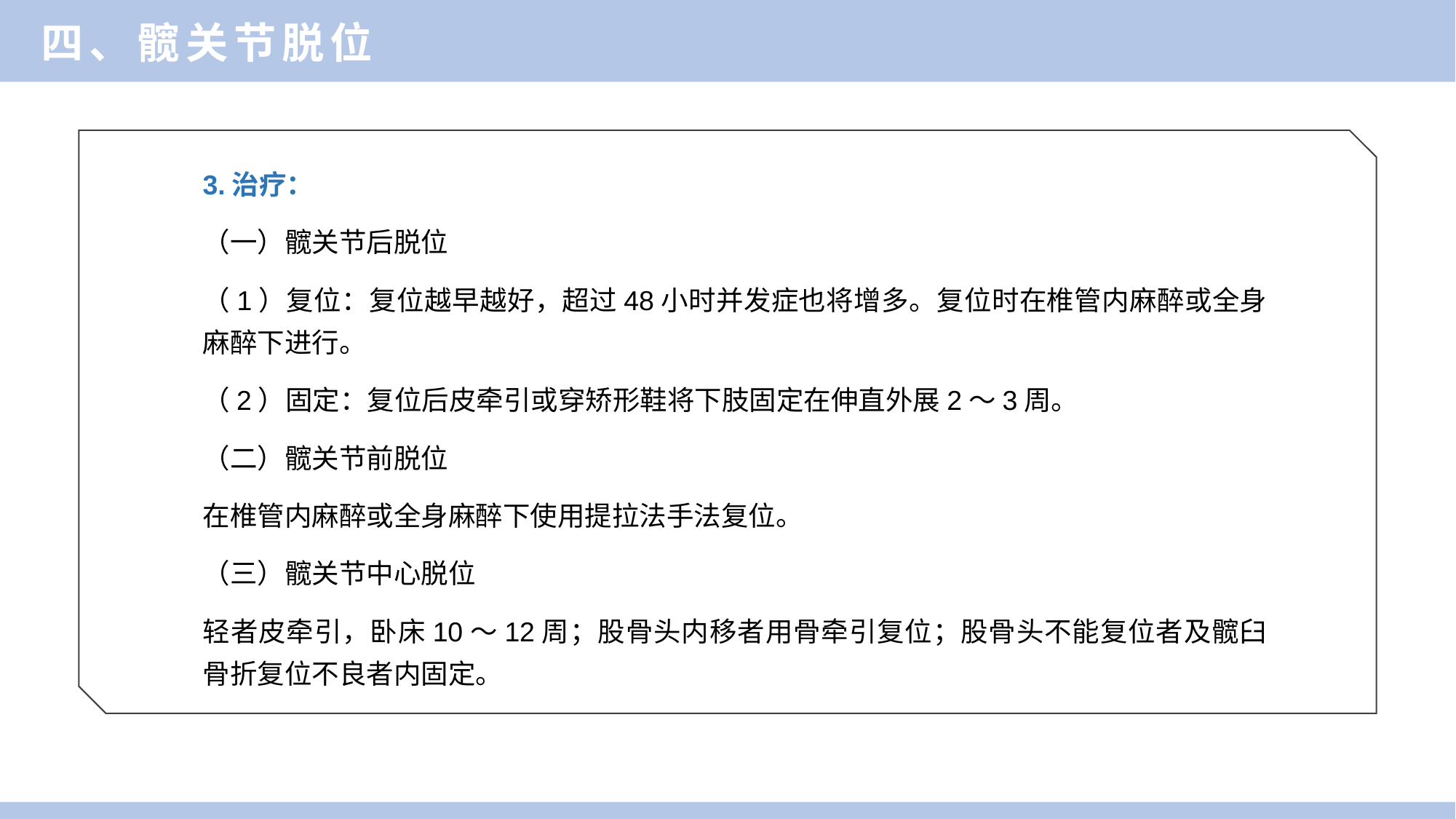

四、髋关节脱位

3.治疗：
（一）髋关节后脱位
（1）复位：复位越早越好，超过48小时并发症也将增多。复位时在椎管内麻醉或全身麻醉下进行。
（2）固定：复位后皮牵引或穿矫形鞋将下肢固定在伸直外展2～3周。
（二）髋关节前脱位
在椎管内麻醉或全身麻醉下使用提拉法手法复位。
（三）髋关节中心脱位
轻者皮牵引，卧床10～12周；股骨头内移者用骨牵引复位；股骨头不能复位者及髋臼骨折复位不良者内固定。